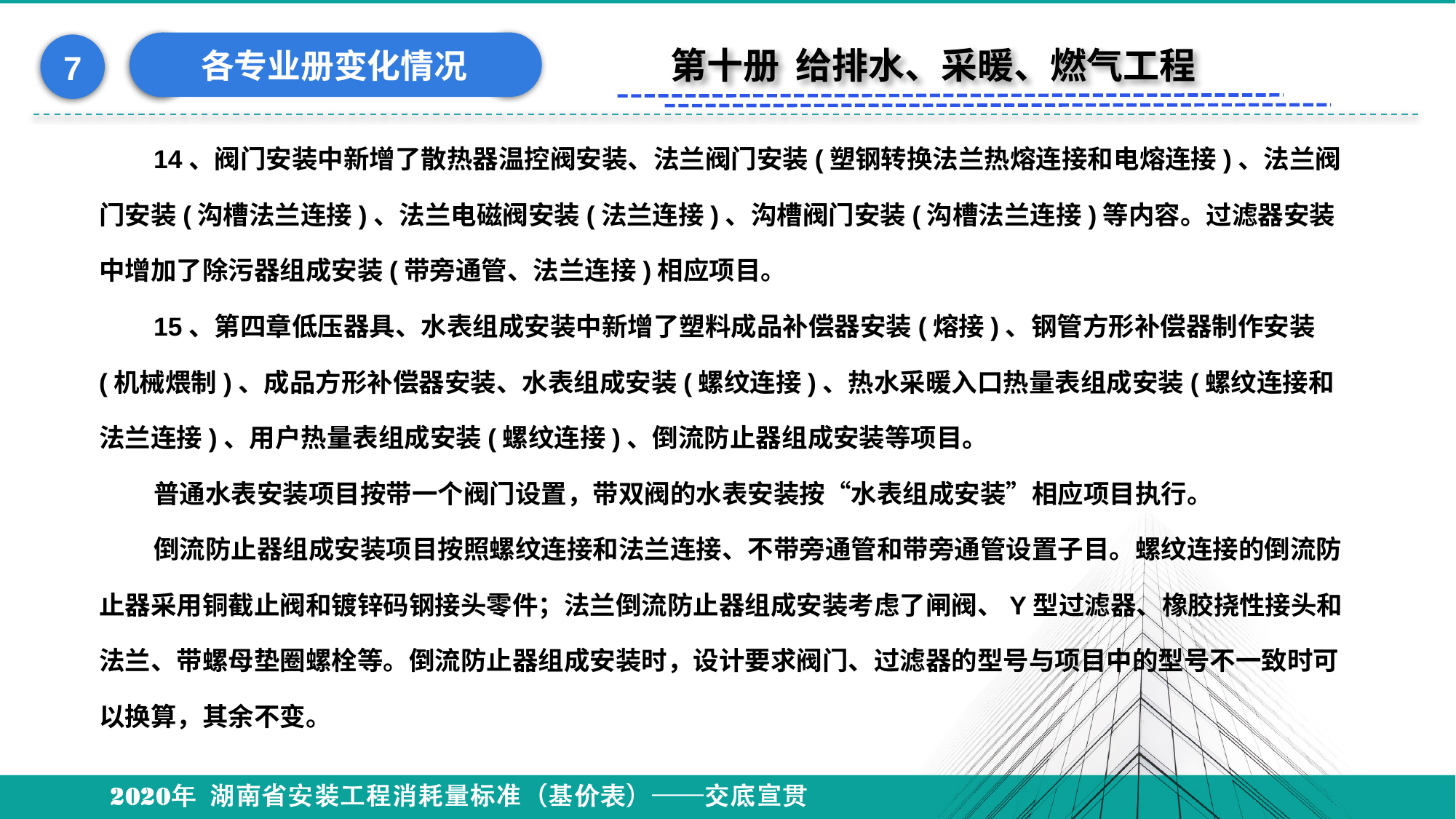

各专业册变化情况

7
第十册  给排水、采暖、燃气工程
14、阀门安装中新增了散热器温控阀安装、法兰阀门安装(塑钢转换法兰热熔连接和电熔连接)、法兰阀门安装(沟槽法兰连接)、法兰电磁阀安装(法兰连接)、沟槽阀门安装(沟槽法兰连接)等内容。过滤器安装中增加了除污器组成安装(带旁通管、法兰连接)相应项目。
15、第四章低压器具、水表组成安装中新增了塑料成品补偿器安装(熔接)、钢管方形补偿器制作安装(机械煨制)、成品方形补偿器安装、水表组成安装(螺纹连接)、热水采暖入口热量表组成安装(螺纹连接和法兰连接)、用户热量表组成安装(螺纹连接)、倒流防止器组成安装等项目。
普通水表安装项目按带一个阀门设置，带双阀的水表安装按“水表组成安装”相应项目执行。
倒流防止器组成安装项目按照螺纹连接和法兰连接、不带旁通管和带旁通管设置子目。螺纹连接的倒流防止器采用铜截止阀和镀锌码钢接头零件；法兰倒流防止器组成安装考虑了闸阀、Y型过滤器、橡胶挠性接头和法兰、带螺母垫圈螺栓等。倒流防止器组成安装时，设计要求阀门、过滤器的型号与项目中的型号不一致时可以换算，其余不变。